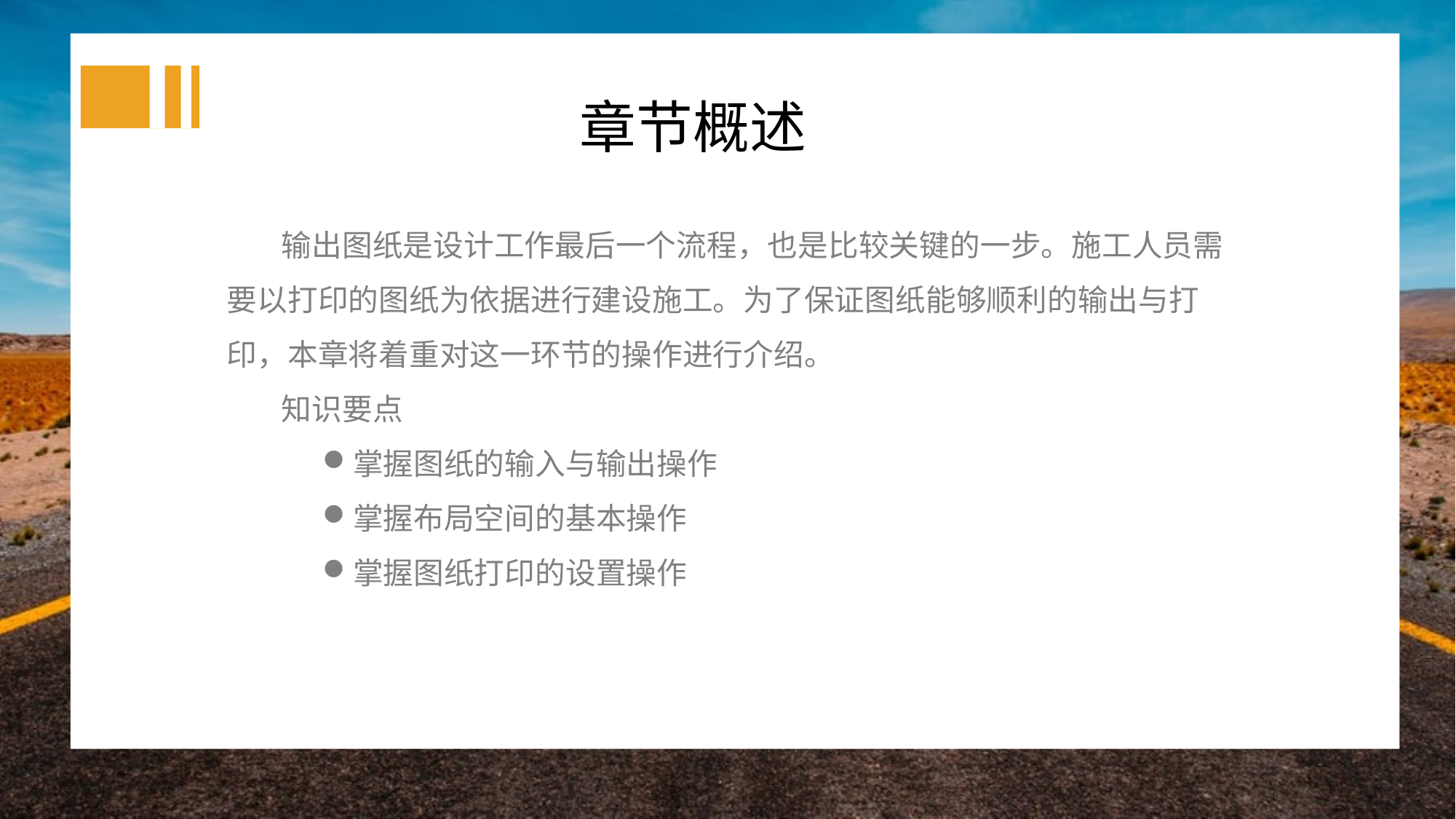

章节概述
输出图纸是设计工作最后一个流程，也是比较关键的一步。施工人员需要以打印的图纸为依据进行建设施工。为了保证图纸能够顺利的输出与打印，本章将着重对这一环节的操作进行介绍。
知识要点
掌握图纸的输入与输出操作
掌握布局空间的基本操作
掌握图纸打印的设置操作